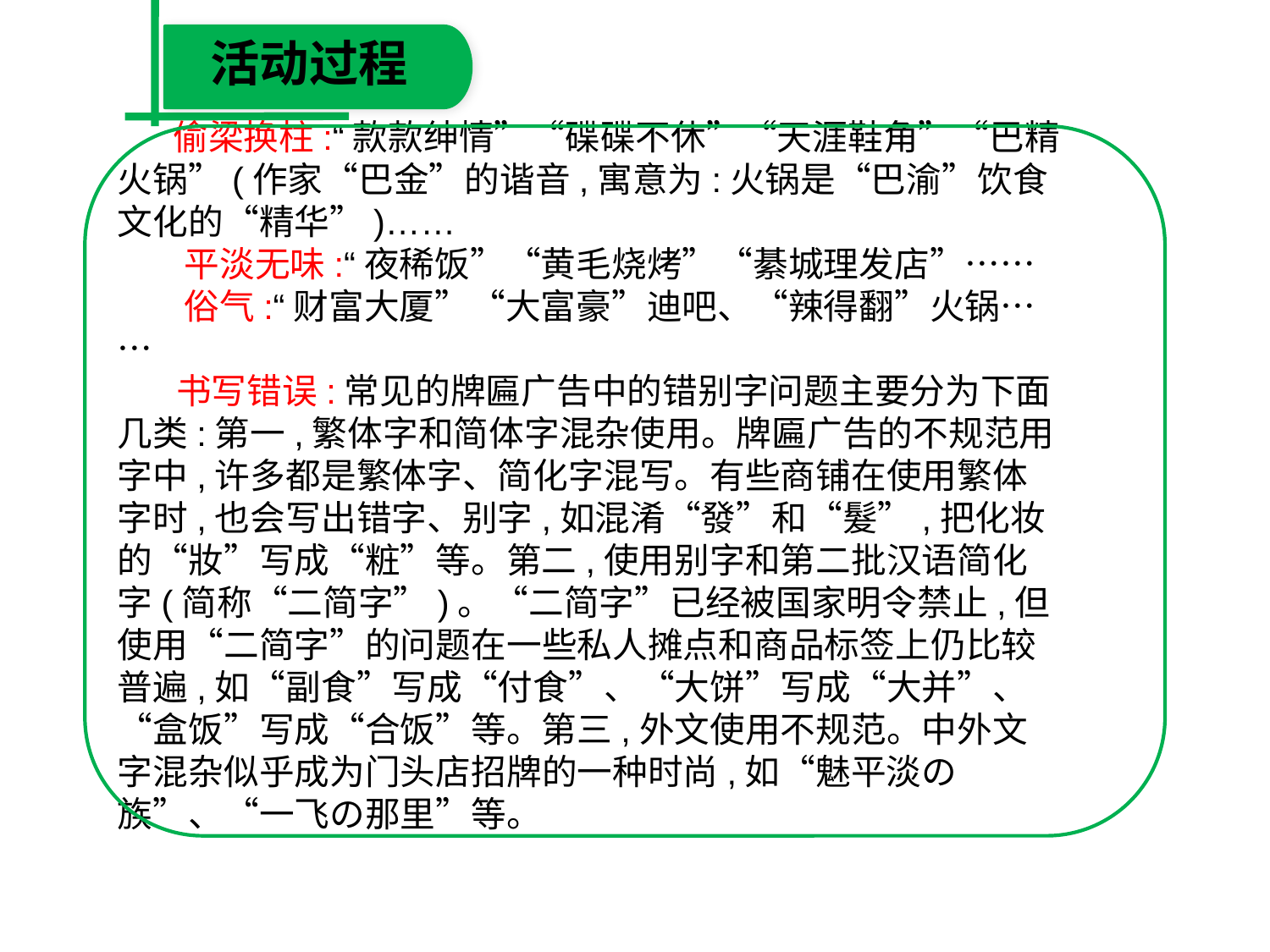

活动过程

      偷梁换柱:“款款绅情”“碟碟不休”“天涯鞋角”“巴精火锅”(作家“巴金”的谐音,寓意为:火锅是“巴渝”饮食文化的“精华”)……
　    平淡无味:“夜稀饭”“黄毛烧烤”“綦城理发店”……
　    俗气:“财富大厦”“大富豪”迪吧、“辣得翻”火锅……
　   书写错误:常见的牌匾广告中的错别字问题主要分为下面几类:第一,繁体字和简体字混杂使用。牌匾广告的不规范用字中,许多都是繁体字、简化字混写。有些商铺在使用繁体字时,也会写出错字、别字,如混淆“發”和“髮”,把化妆的“妝”写成“粧”等。第二,使用别字和第二批汉语简化字(简称“二简字”)。“二简字”已经被国家明令禁止,但使用“二简字”的问题在一些私人摊点和商品标签上仍比较普遍,如“副食”写成“付食”、“大饼”写成“大并”、“盒饭”写成“合饭”等。第三,外文使用不规范。中外文字混杂似乎成为门头店招牌的一种时尚,如“魅平淡の族”、“一飞の那里”等。